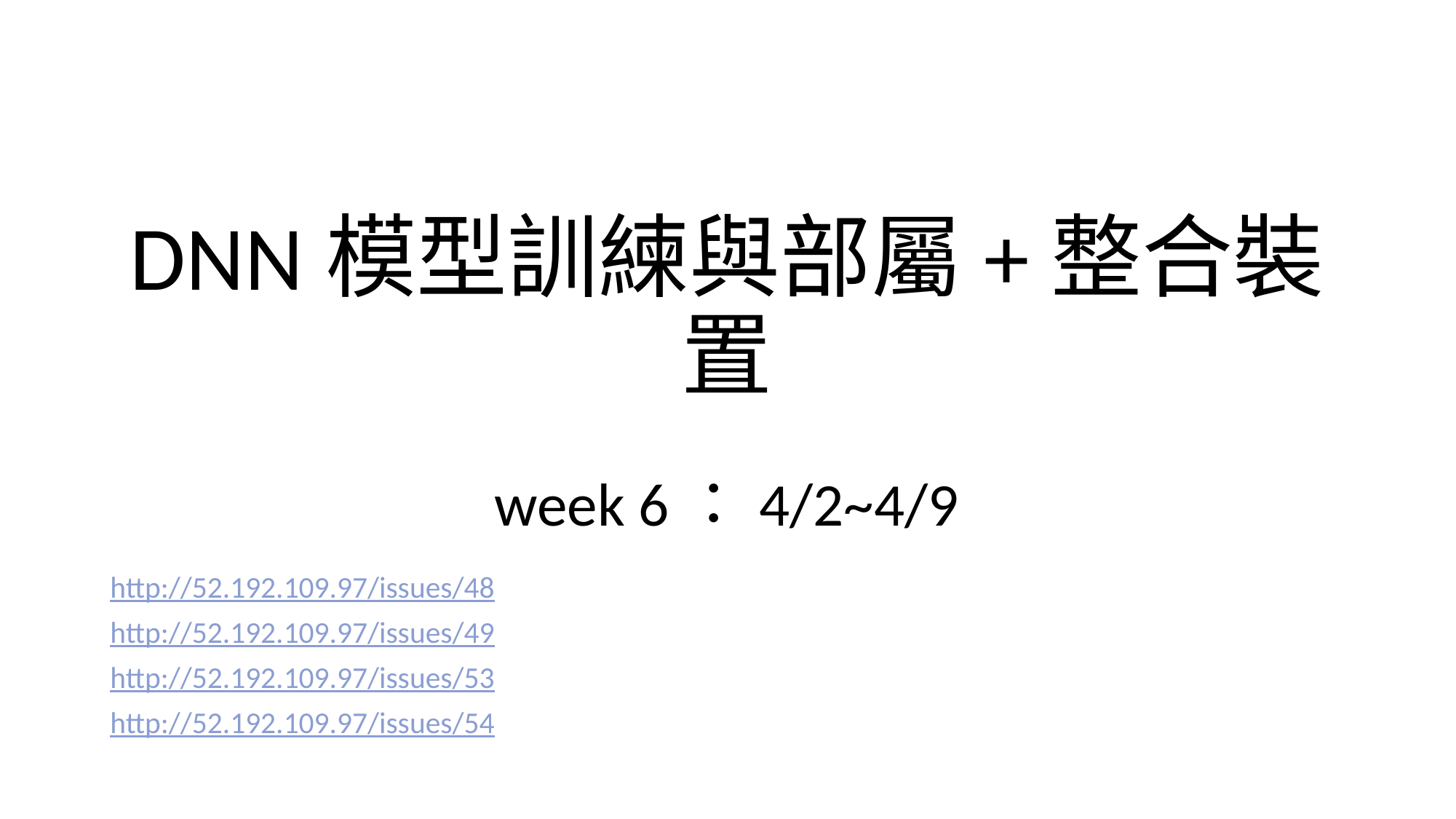

# DNN模型訓練與部屬+整合裝置 week 6：4/2~4/9
http://52.192.109.97/issues/48
http://52.192.109.97/issues/49
http://52.192.109.97/issues/53
http://52.192.109.97/issues/54